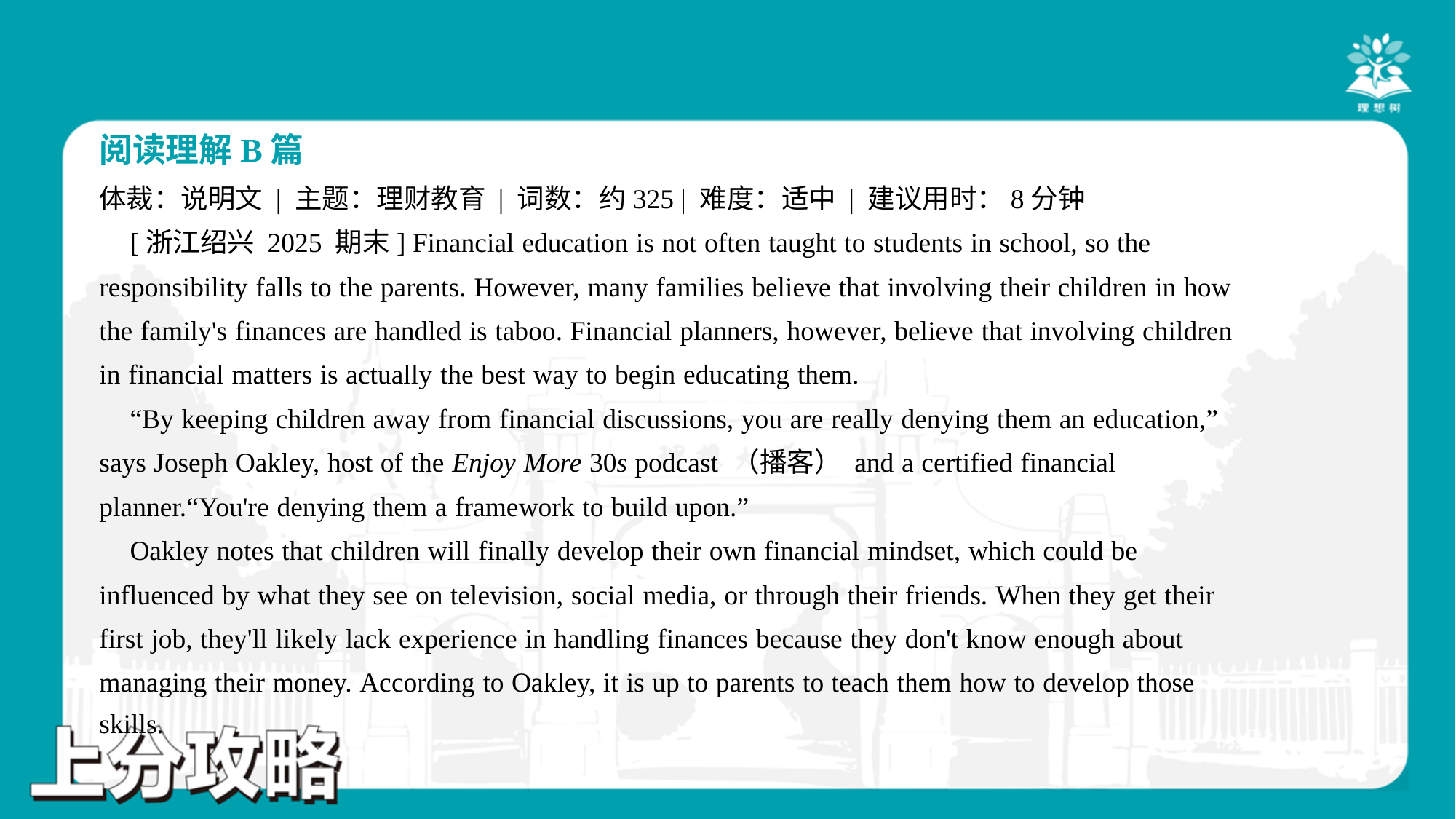

阅读理解B篇
体裁：说明文 | 主题：理财教育 | 词数：约325 | 难度：适中 | 建议用时：8分钟
    [浙江绍兴 2025 期末] Financial education is not often taught to students in school, so the
responsibility falls to the parents. However, many families believe that involving their children in how
the family's finances are handled is taboo. Financial planners, however, believe that involving children
in financial matters is actually the best way to begin educating them.
    “By keeping children away from financial discussions, you are really denying them an education,”
says Joseph Oakley, host of the Enjoy More 30s podcast （播客） and a certified financial
planner.“You're denying them a framework to build upon.”
    Oakley notes that children will finally develop their own financial mindset, which could be
influenced by what they see on television, social media, or through their friends. When they get their
first job, they'll likely lack experience in handling finances because they don't know enough about
managing their money. According to Oakley, it is up to parents to teach them how to develop those
skills.#4